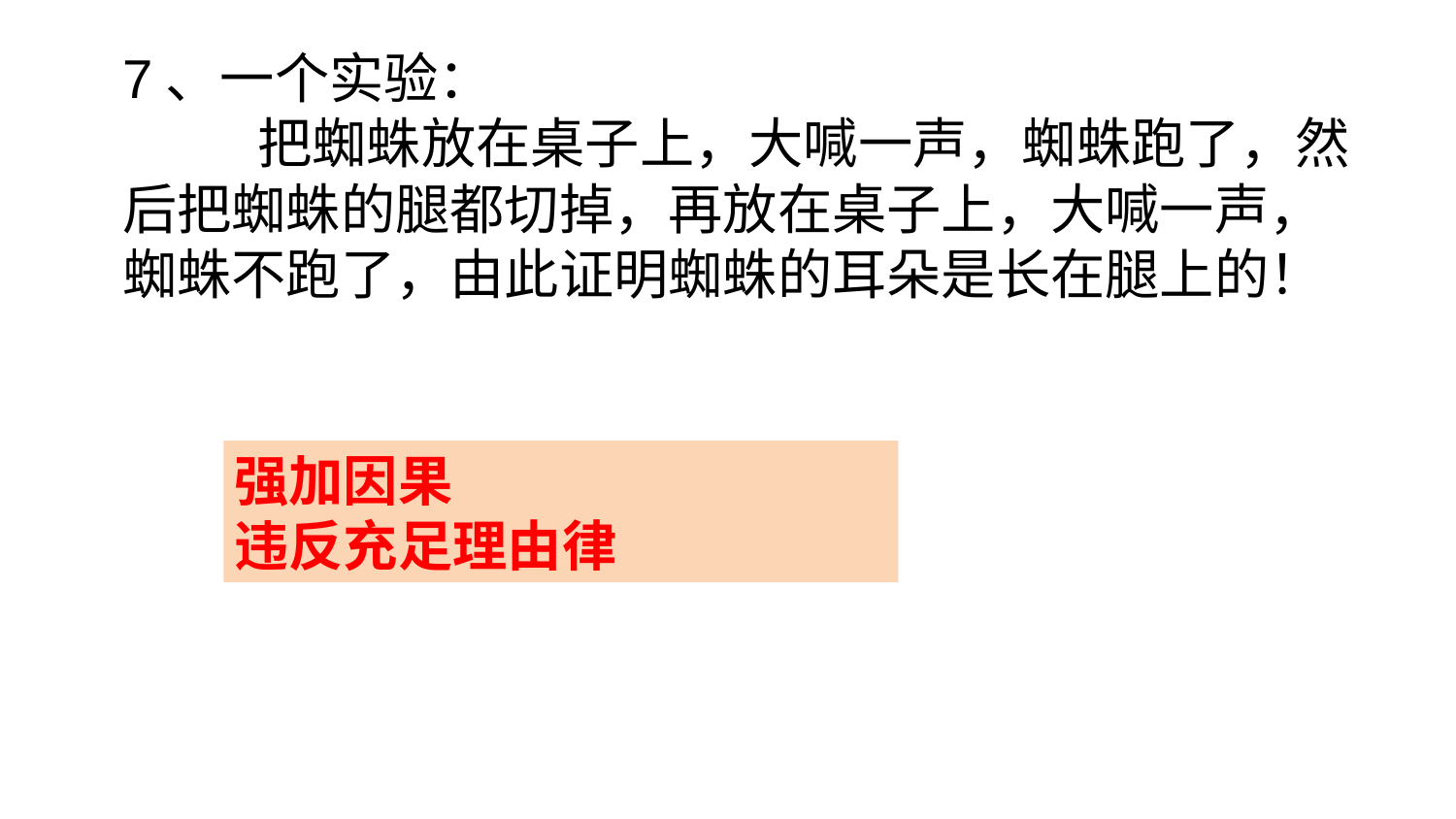

7、一个实验：
        把蜘蛛放在桌子上，大喊一声，蜘蛛跑了，然后把蜘蛛的腿都切掉，再放在桌子上，大喊一声，蜘蛛不跑了，由此证明蜘蛛的耳朵是长在腿上的！

强加因果
违反充足理由律